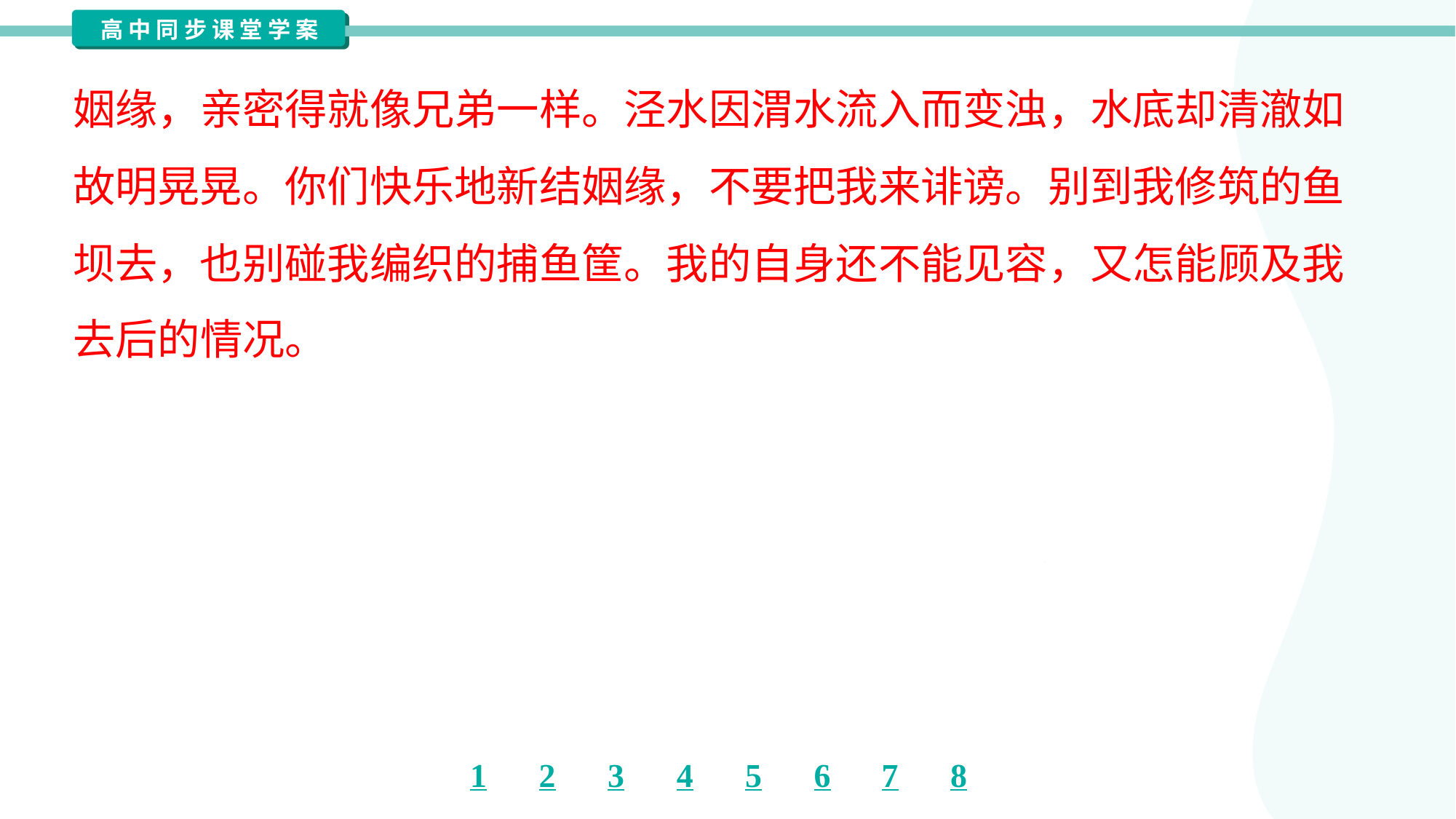

姻缘，亲密得就像兄弟一样。泾水因渭水流入而变浊，水底却清澈如
故明晃晃。你们快乐地新结姻缘，不要把我来诽谤。别到我修筑的鱼
坝去，也别碰我编织的捕鱼筐。我的自身还不能见容，又怎能顾及我
去后的情况。